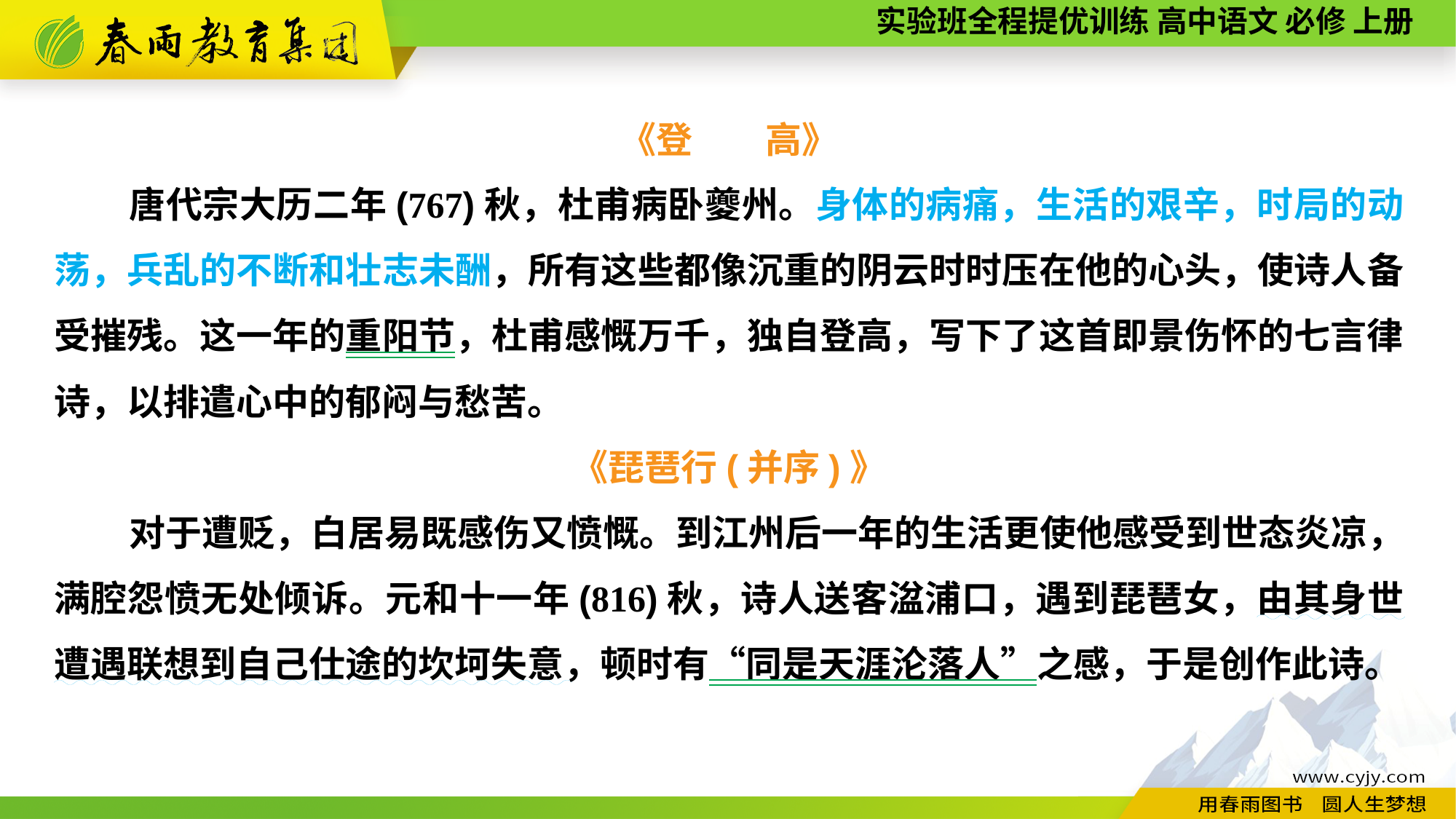

《登　　高》
唐代宗大历二年(767)秋，杜甫病卧夔州。身体的病痛，生活的艰辛，时局的动荡，兵乱的不断和壮志未酬，所有这些都像沉重的阴云时时压在他的心头，使诗人备受摧残。这一年的重阳节，杜甫感慨万千，独自登高，写下了这首即景伤怀的七言律诗，以排遣心中的郁闷与愁苦。
《琵琶行(并序)》
对于遭贬，白居易既感伤又愤慨。到江州后一年的生活更使他感受到世态炎凉，满腔怨愤无处倾诉。元和十一年(816)秋，诗人送客湓浦口，遇到琵琶女，由其身世遭遇联想到自己仕途的坎坷失意，顿时有“同是天涯沦落人”之感，于是创作此诗。